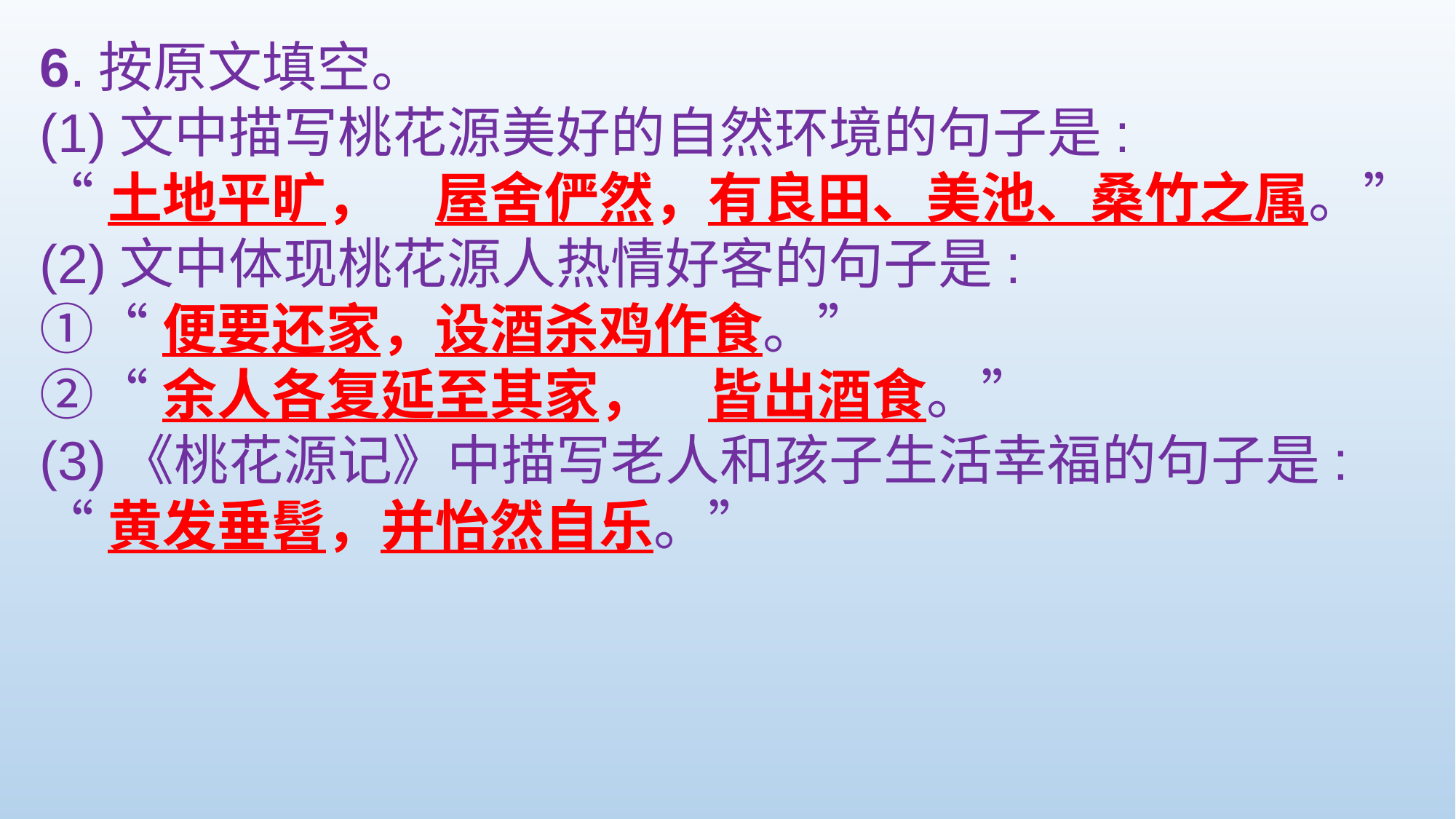

6.按原文填空。
(1)文中描写桃花源美好的自然环境的句子是:
“土地平旷，　屋舍俨然，有良田、美池、桑竹之属。”
(2)文中体现桃花源人热情好客的句子是:
①“便要还家，设酒杀鸡作食。”
②“余人各复延至其家，　皆出酒食。”
(3)《桃花源记》中描写老人和孩子生活幸福的句子是:
“黄发垂髫，并怡然自乐。”